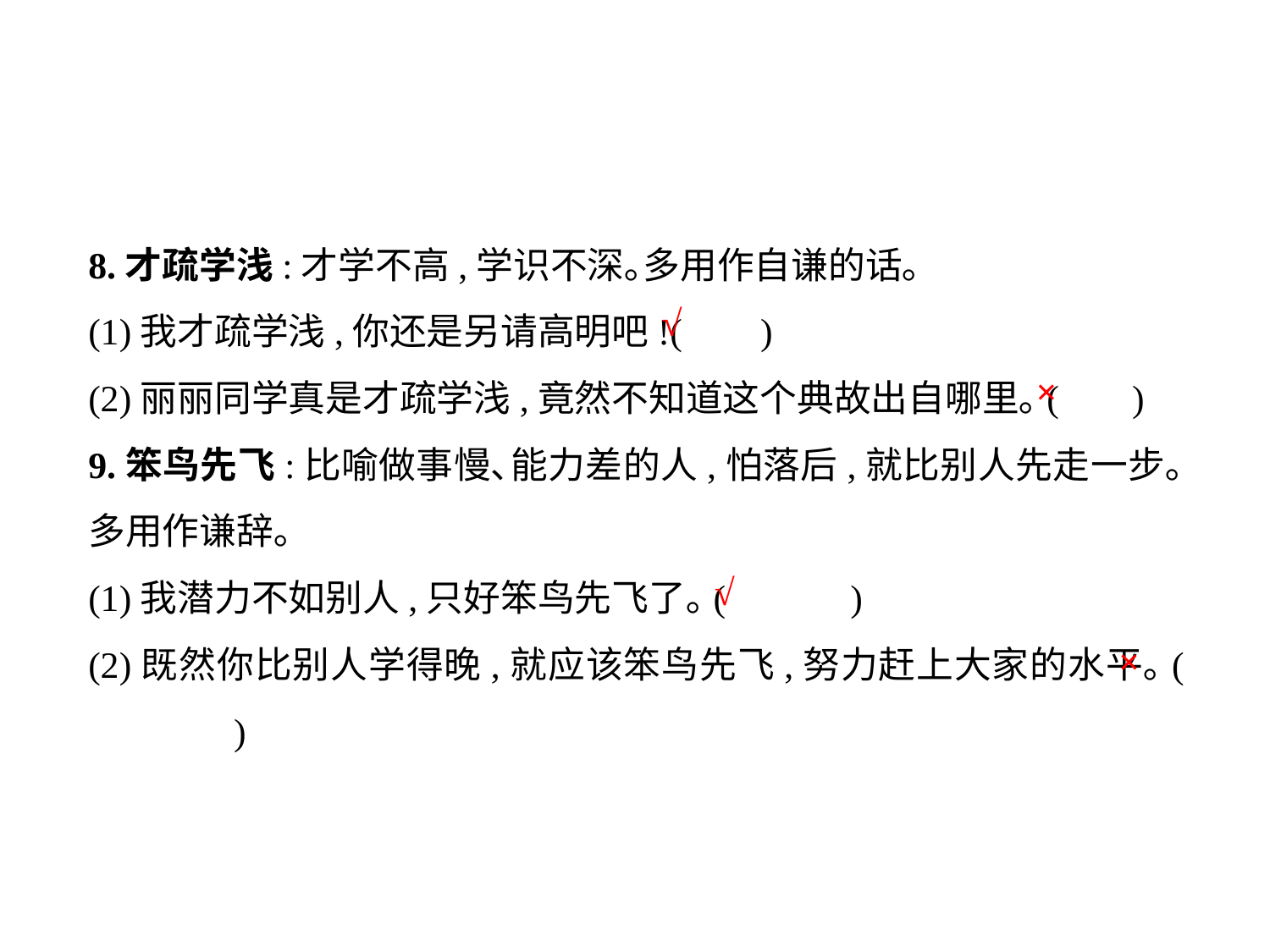

8.才疏学浅:才学不高,学识不深｡多用作自谦的话｡
(1)我才疏学浅,你还是另请高明吧!(	    )
(2)丽丽同学真是才疏学浅,竟然不知道这个典故出自哪里｡(	   )
9.笨鸟先飞:比喻做事慢､能力差的人,怕落后,就比别人先走一步｡多用作谦辞｡
(1)我潜力不如别人,只好笨鸟先飞了｡(	)
(2)既然你比别人学得晚,就应该笨鸟先飞,努力赶上大家的水平｡(	  )
√
×
√
×